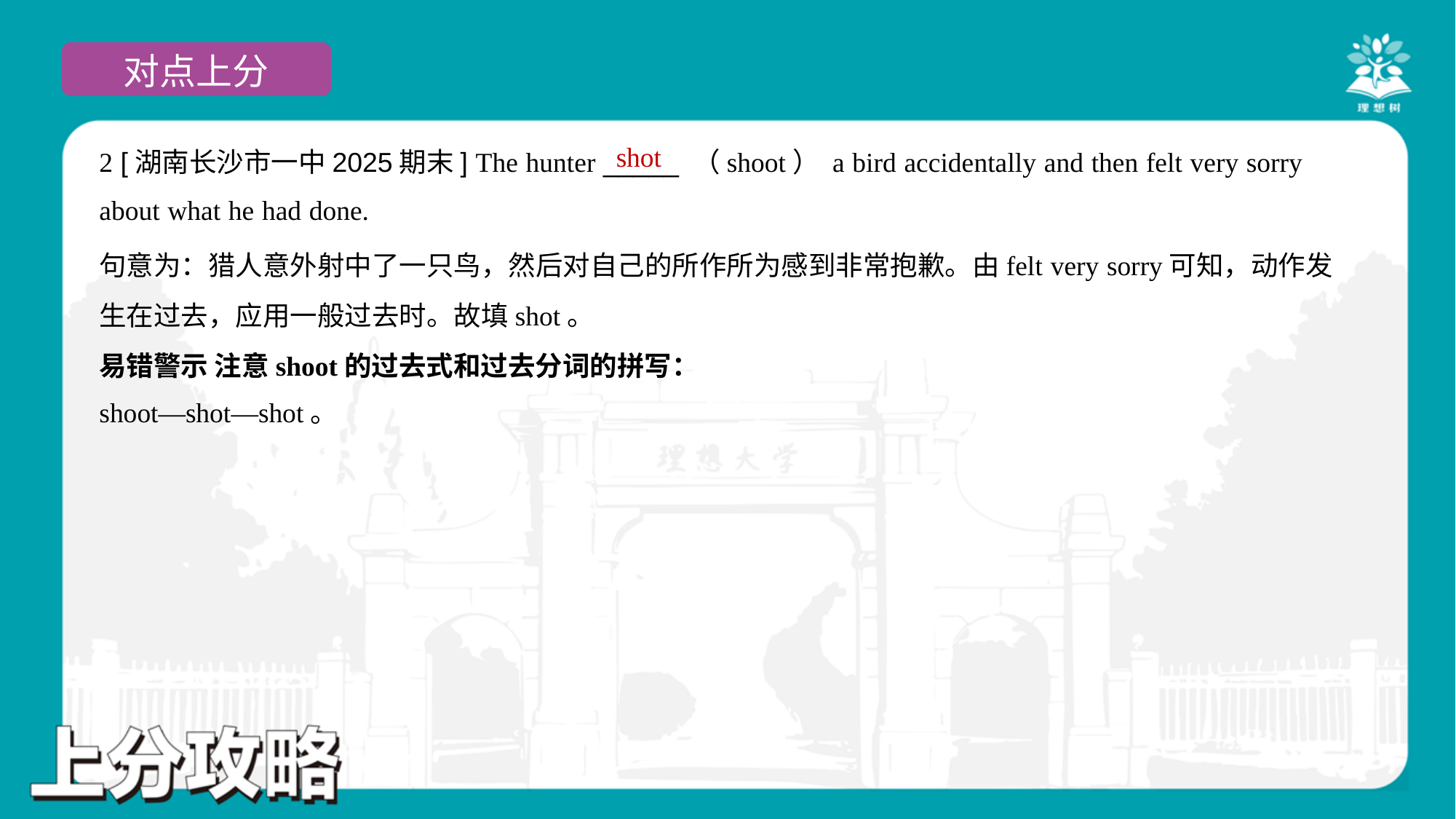

shot
2 [湖南长沙市一中2025期末] The hunter _____ （shoot） a bird accidentally and then felt very sorry
about what he had done.
句意为：猎人意外射中了一只鸟，然后对自己的所作所为感到非常抱歉。由felt very sorry可知，动作发
生在过去，应用一般过去时。故填shot。
易错警示 注意shoot的过去式和过去分词的拼写：
shoot—shot—shot。